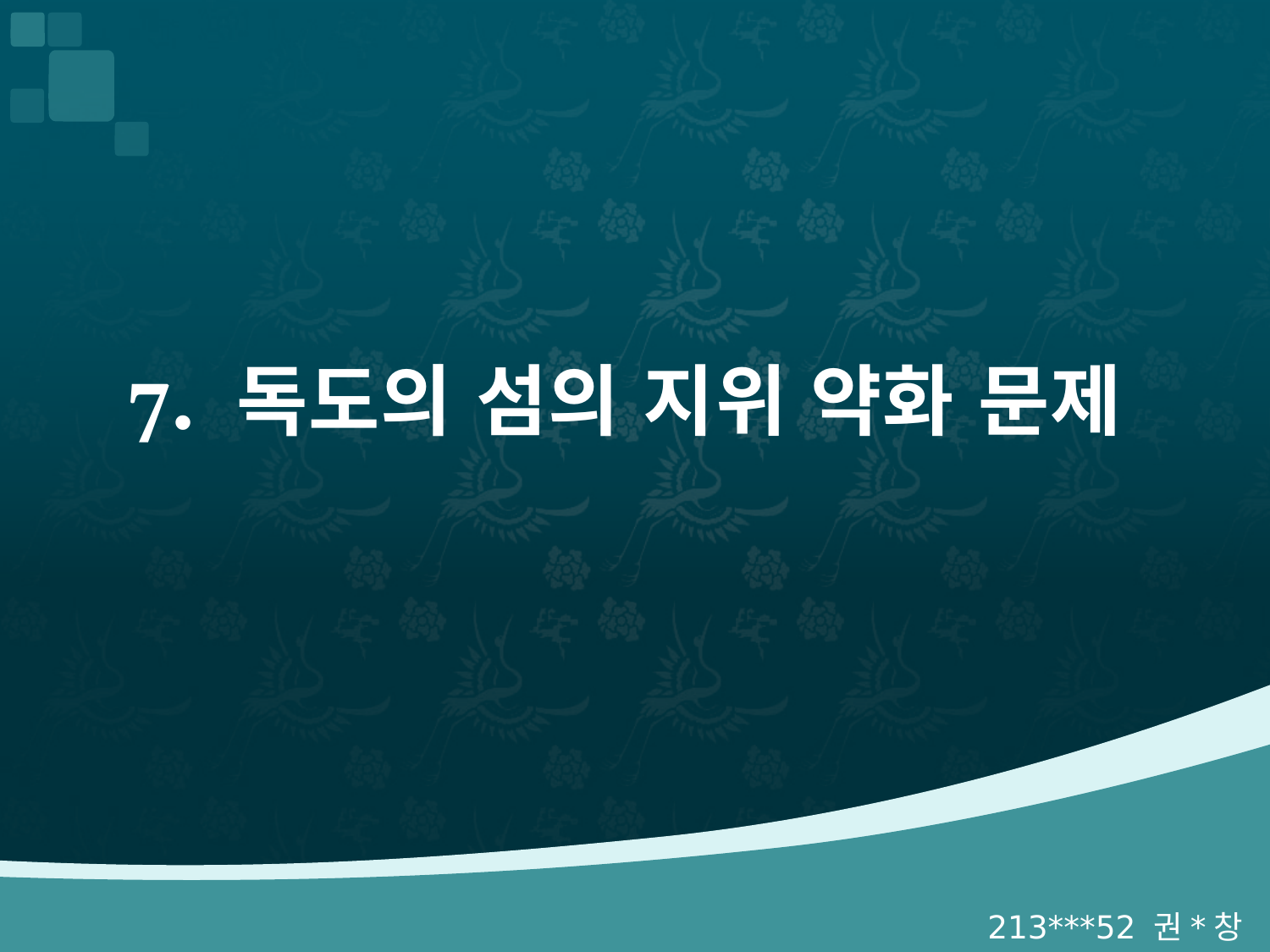

# 7. 독도의 섬의 지위 약화 문제
213***52 권*창